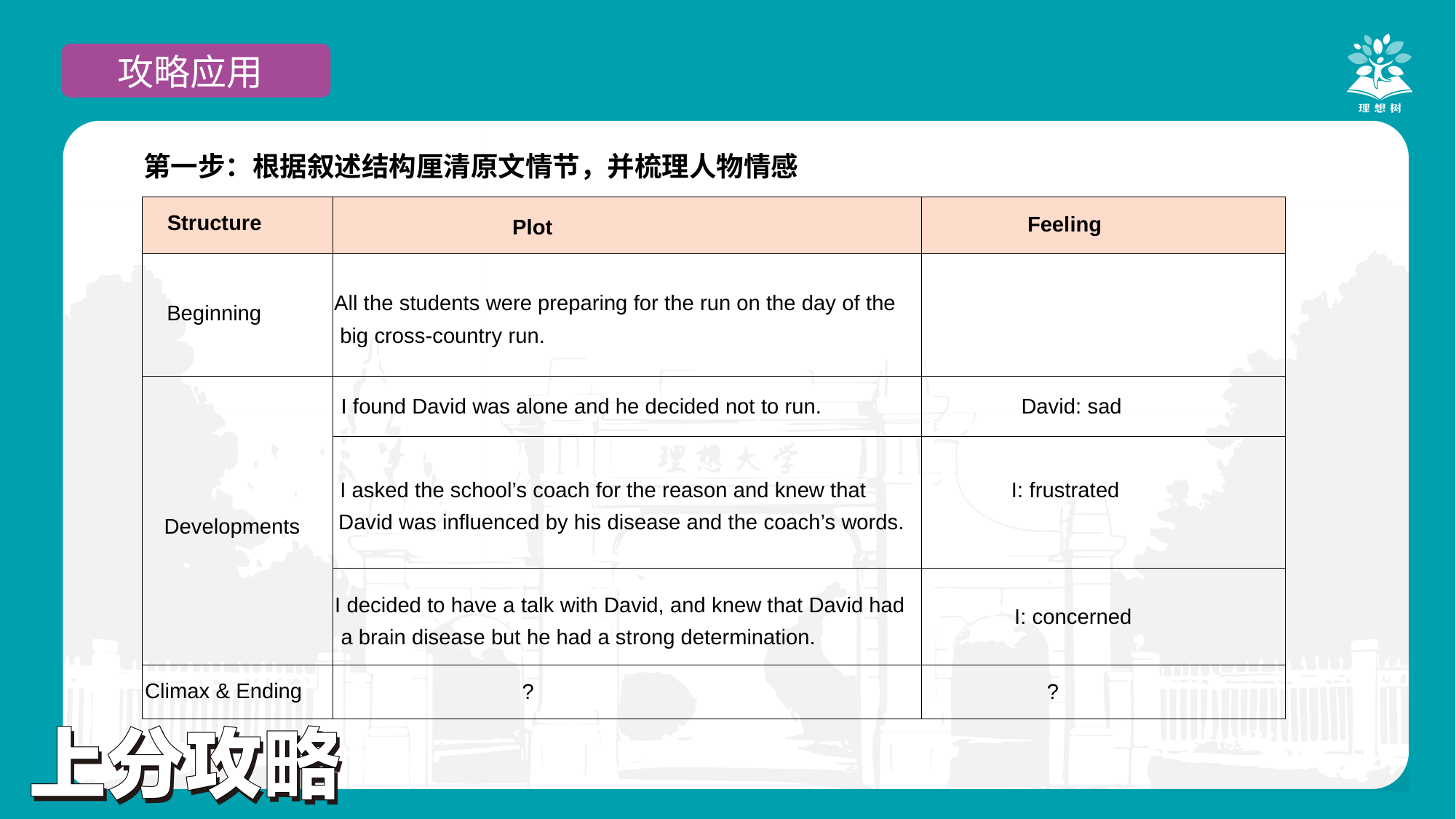

攻略应用
第一步：根据叙述结构厘清原文情节，并梳理人物情感

| Structure | Plot | Feeling |
| --- | --- | --- |
| Beginning | All the students were preparing for the run on the day of the big cross-country run. |  |
| Developments | I found David was alone and he decided not to run. | David: sad |
|  | I asked the school’s coach for the reason and knew that David was influenced by his disease and the coach’s words. | I: frustrated |
|  | I decided to have a talk with David, and knew that David had a brain disease but he had a strong determination. | I: concerned |
| Climax & Ending | ? | ? |